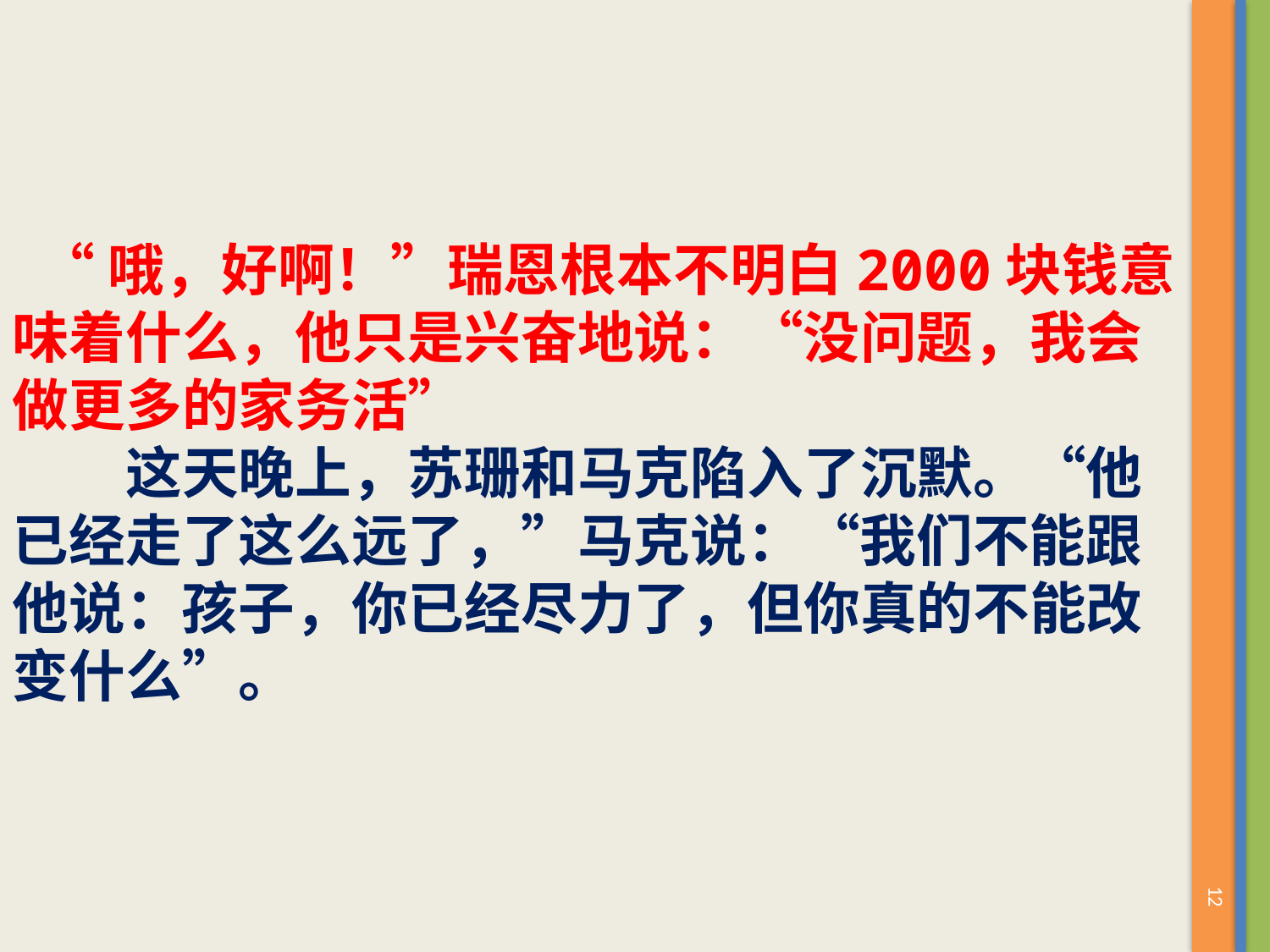

“哦，好啊！”瑞恩根本不明白2000块钱意味着什么，他只是兴奋地说：“没问题，我会做更多的家务活”
　　这天晚上，苏珊和马克陷入了沉默。“他已经走了这么远了，”马克说：“我们不能跟他说：孩子，你已经尽力了，但你真的不能改变什么”。
12